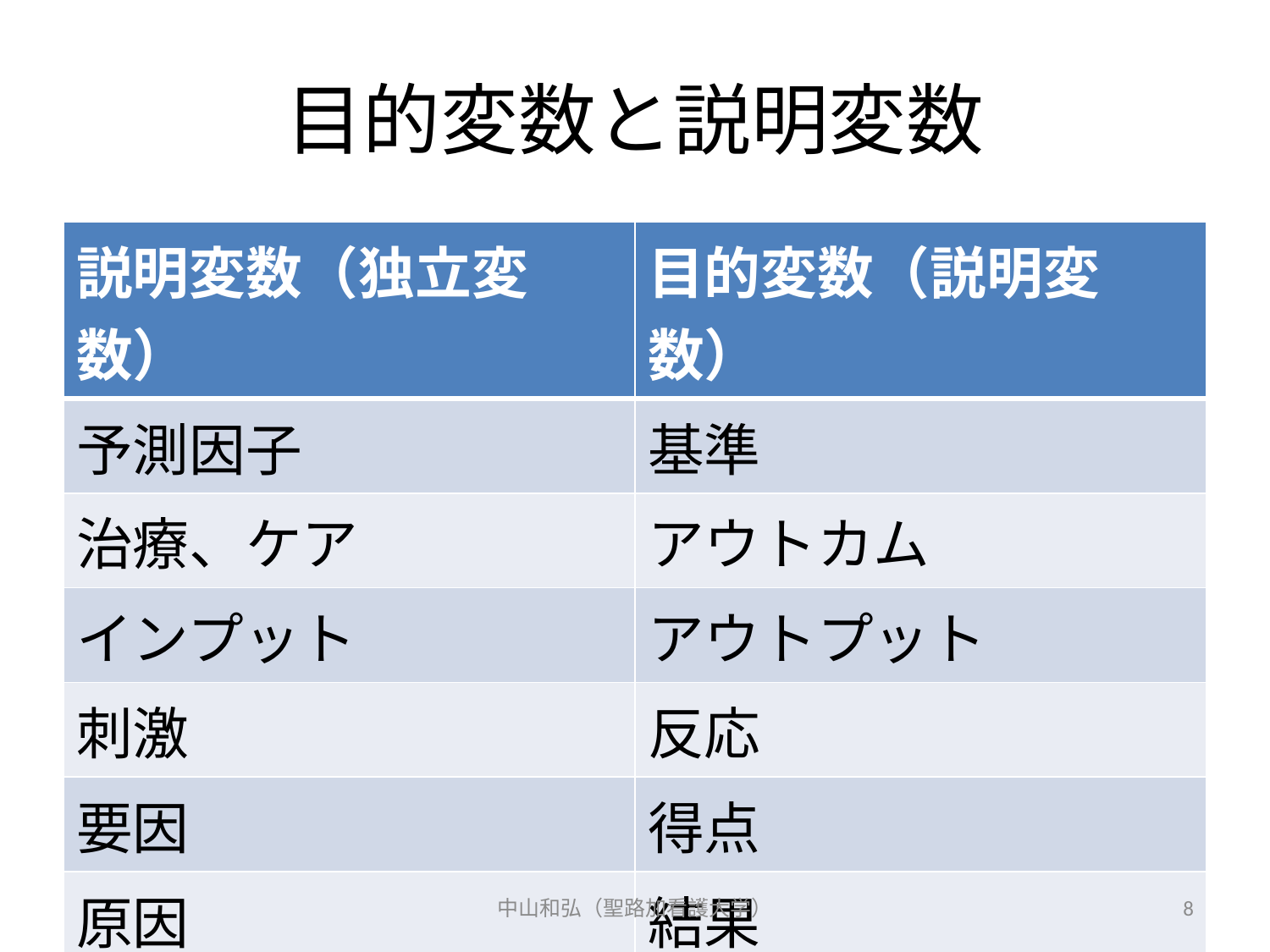

# 目的変数と説明変数
| 説明変数（独立変数） | 目的変数（説明変数） |
| --- | --- |
| 予測因子 | 基準 |
| 治療、ケア | アウトカム |
| インプット | アウトプット |
| 刺激 | 反応 |
| 要因 | 得点 |
| 原因 | 結果 |
| X | Y |
中山和弘（聖路加看護大学）
8